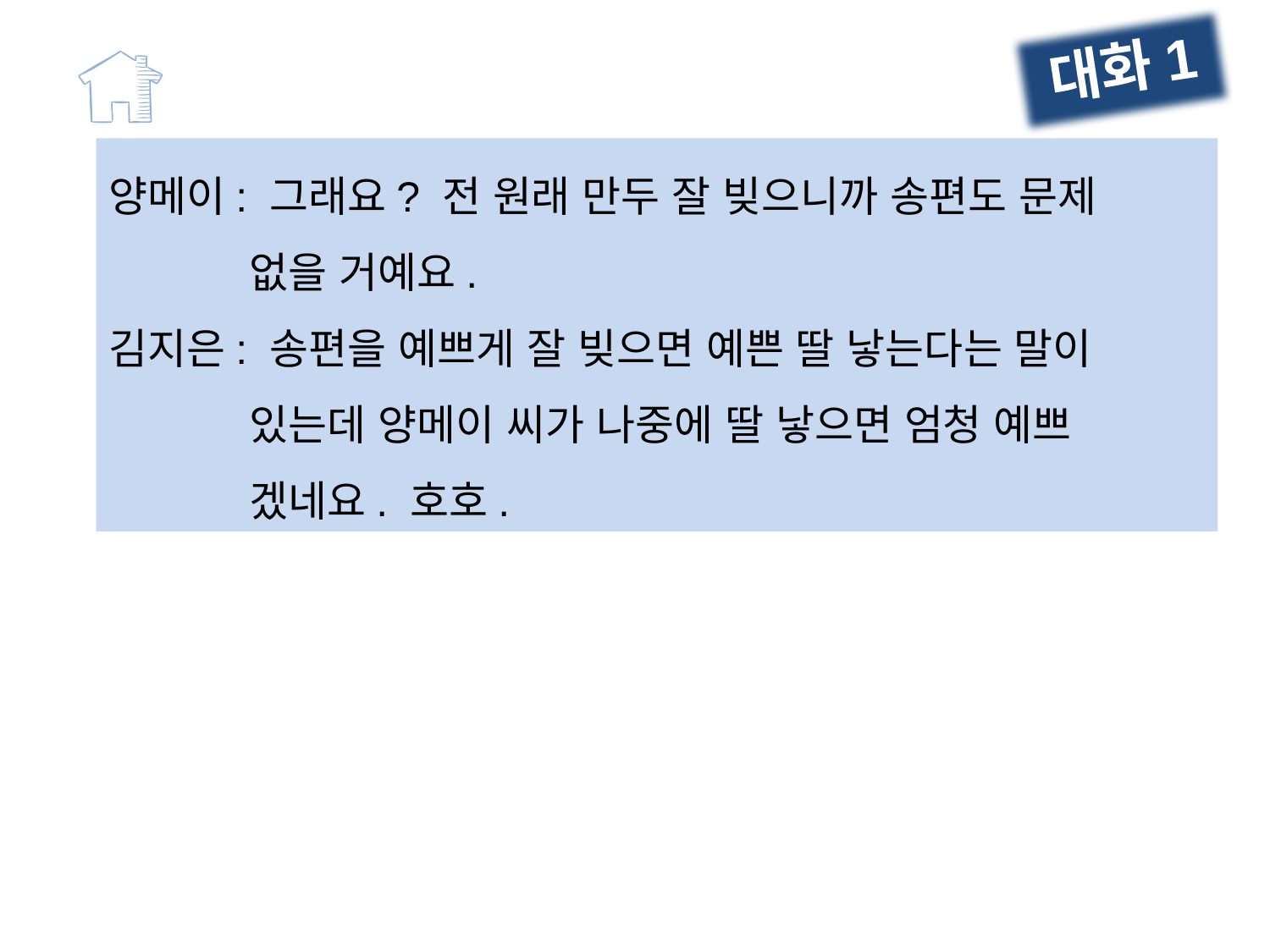

대화1

양메이: 그래요? 전 원래 만두 잘 빚으니까 송편도 문제
           없을 거예요.
김지은: 송편을 예쁘게 잘 빚으면 예쁜 딸 낳는다는 말이
           있는데 양메이 씨가 나중에 딸 낳으면 엄청 예쁘
           겠네요. 호호.